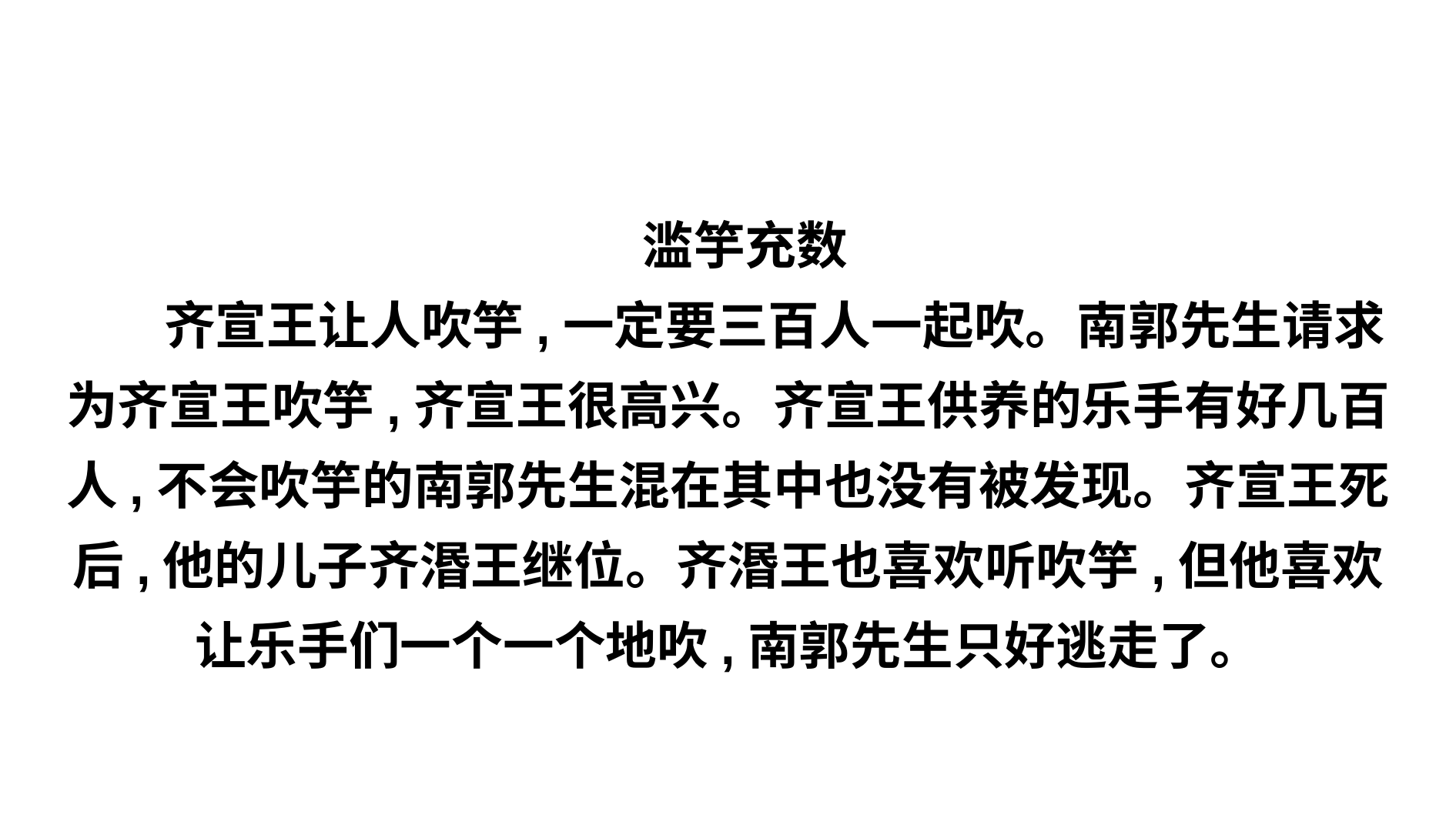

滥竽充数
    齐宣王让人吹竽,一定要三百人一起吹。南郭先生请求为齐宣王吹竽,齐宣王很高兴。齐宣王供养的乐手有好几百人,不会吹竽的南郭先生混在其中也没有被发现。齐宣王死后,他的儿子齐湣王继位。齐湣王也喜欢听吹竽,但他喜欢让乐手们一个一个地吹,南郭先生只好逃走了。